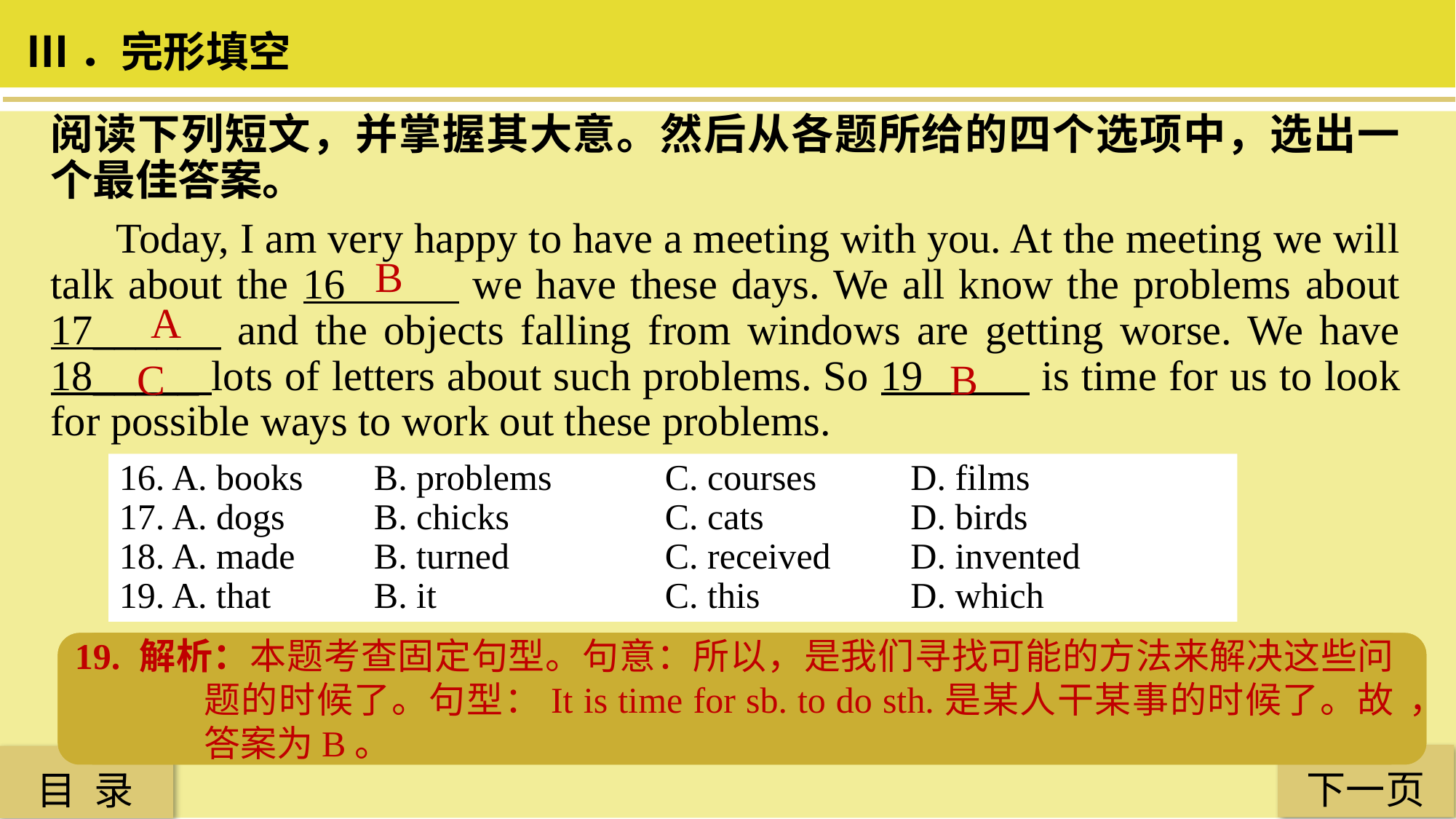

Ⅲ．完形填空
阅读下列短文，并掌握其大意。然后从各题所给的四个选项中，选出一个最佳答案。
      Today, I am very happy to have a meeting with you. At the meeting we will talk about the 16         we have these days. We all know the problems about 17______ and the objects falling from windows are getting worse. We have 18_____ lots of letters about such problems. So 19          is time for us to look for possible ways to work out these problems.
B
A
C
B
16. A. books	    B. problems		C. courses	   D. films
17. A. dogs 	    B. chicks 		C. cats		   D. birds
18. A. made 	    B. turned 		C. received 	   D. invented
19. A. that 	    B. it 			C. this 		   D. which
16. 解析：本题考查词义。句意：在会上，我们将谈论这些天我们遇到的问题。A. books书籍；B. problems问题；C. course课程；D. films电影。根据后一句We all know the problems可知，答案为B。
19. 解析：本题考查固定句型。句意：所以，是我们寻找可能的方法来解决这些问题的时候了。句型：It is time for sb. to do sth.是某人干某事的时候了。故答案为B。
17. 解析：本题考查词义。根据上下文可知，我们今天会议的内容主要与养狗及窗户落物有关。根据第二段第一句话可知谈论狗带来的问题，故答案为A。
18. 解析：本题考查固定搭配。句意：我们收到关于这些问题的很多信件。A. made做；B. turned翻转；C. received收到；D. invented发明。根据句意，故答案为C。